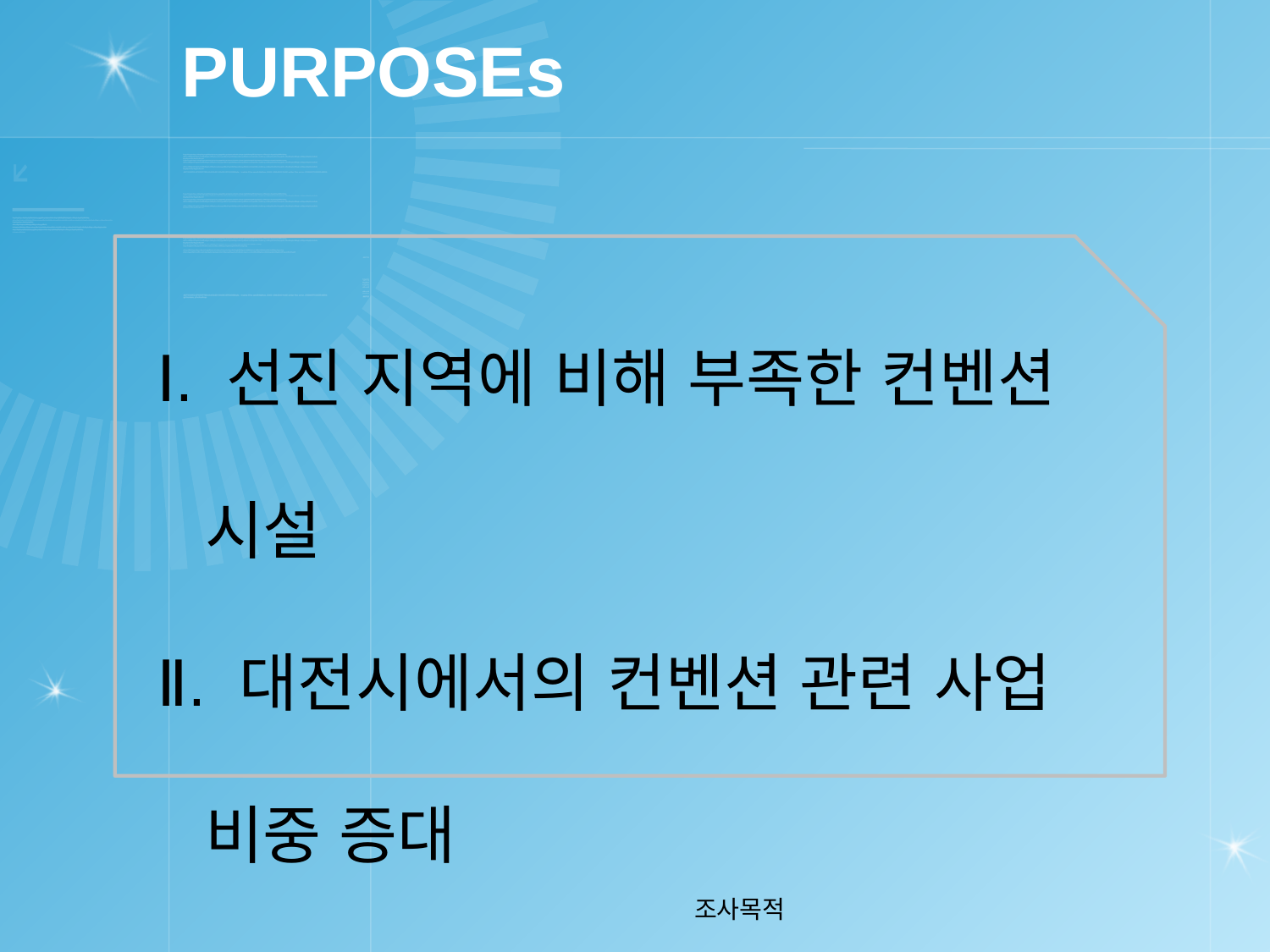

# PURPOSEs

Ⅰ. 선진 지역에 비해 부족한 컨벤션 시설
Ⅱ. 대전시에서의 컨벤션 관련 사업 비중 증대
Ⅲ. 대전시 컨벤션 산업의 문제점에 대한 방안
조사목적